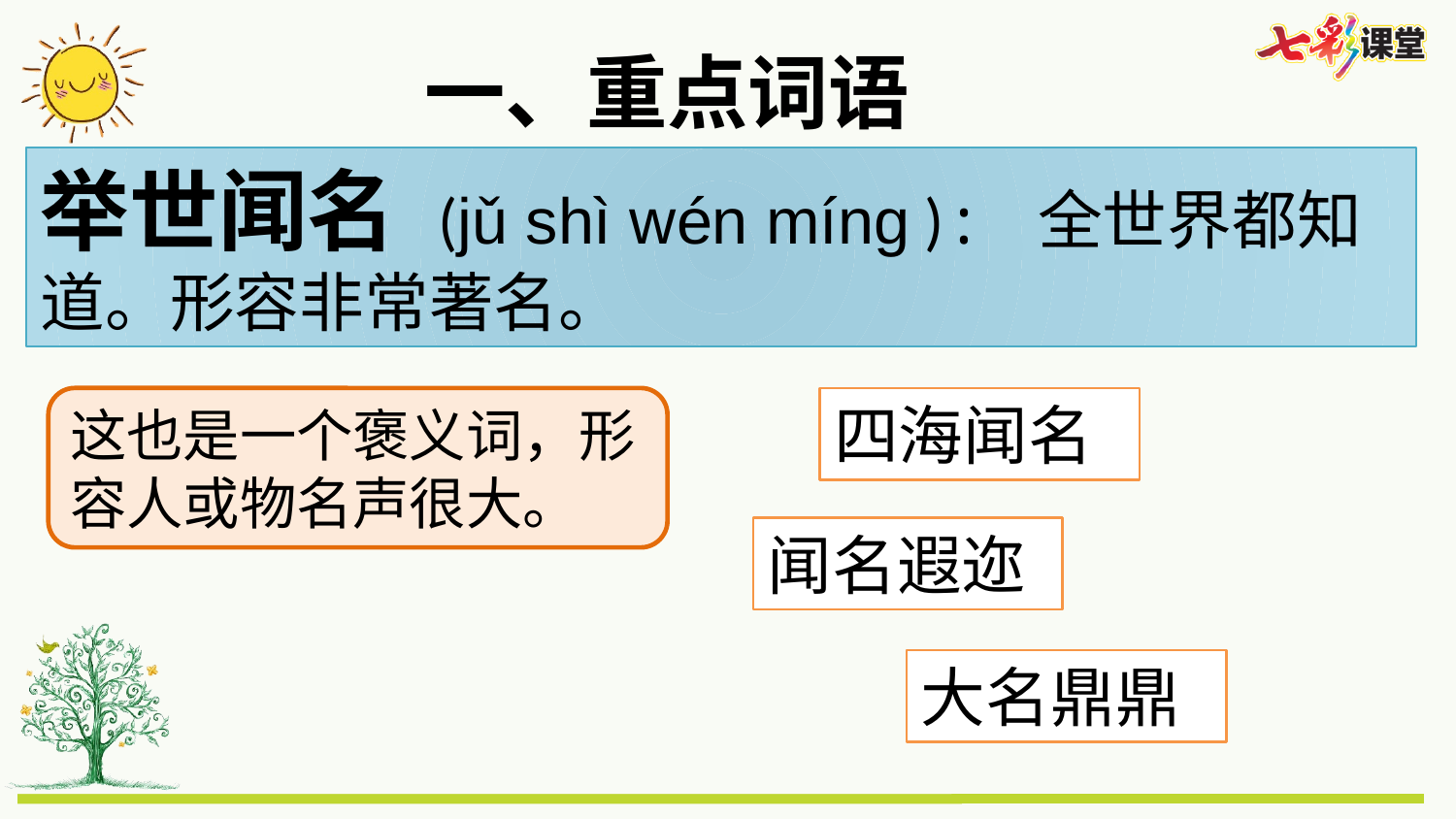

一、重点词语
举世闻名 (jǔ shì wén míng ): 全世界都知道。形容非常著名。
这也是一个褒义词，形容人或物名声很大。
四海闻名
闻名遐迩
大名鼎鼎